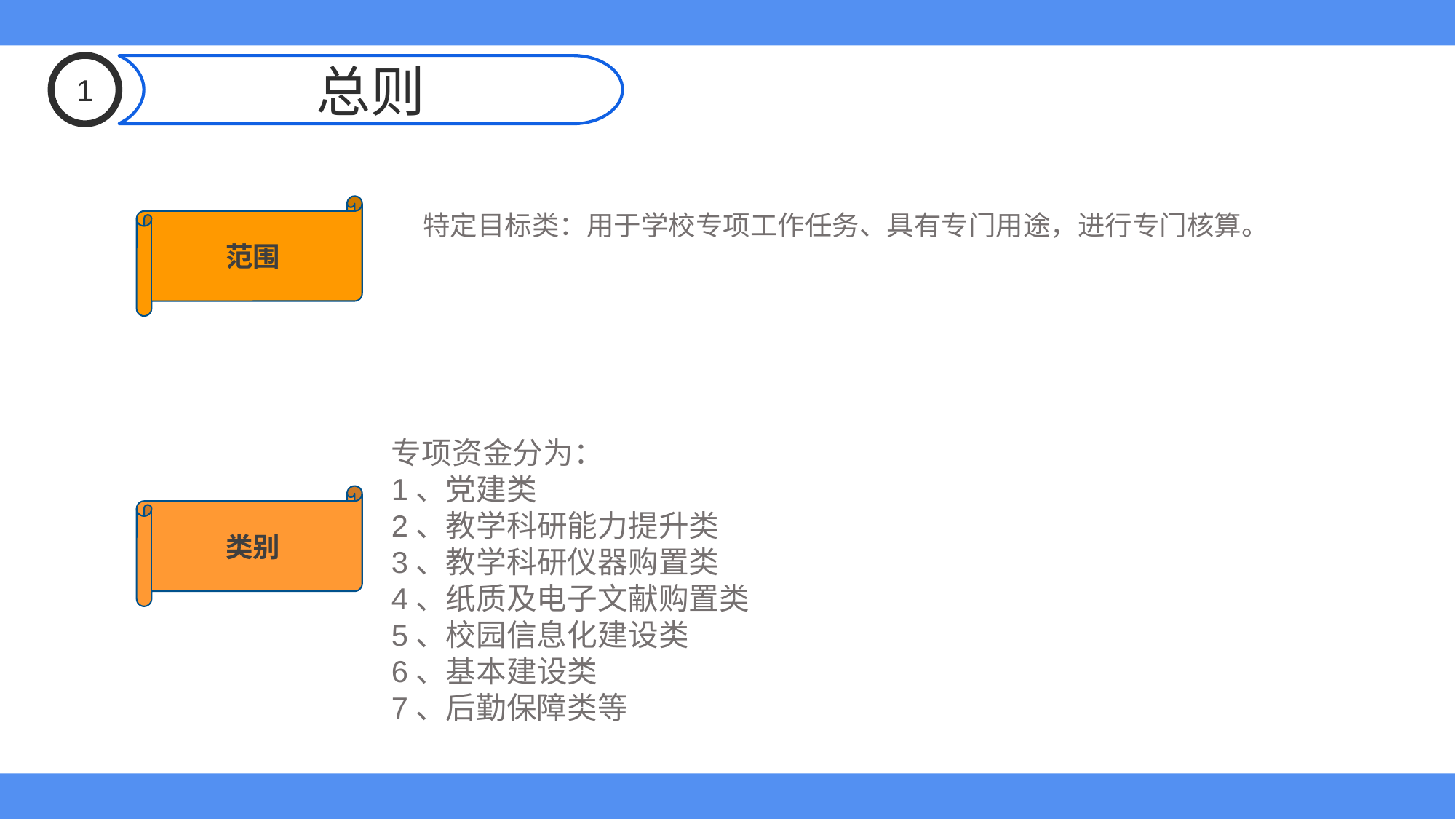

1
总则
范围
特定目标类：用于学校专项工作任务、具有专门用途，进行专门核算。
专项资金分为：
1、党建类
2、教学科研能力提升类
3、教学科研仪器购置类
4、纸质及电子文献购置类
5、校园信息化建设类
6、基本建设类
7、后勤保障类等
类别